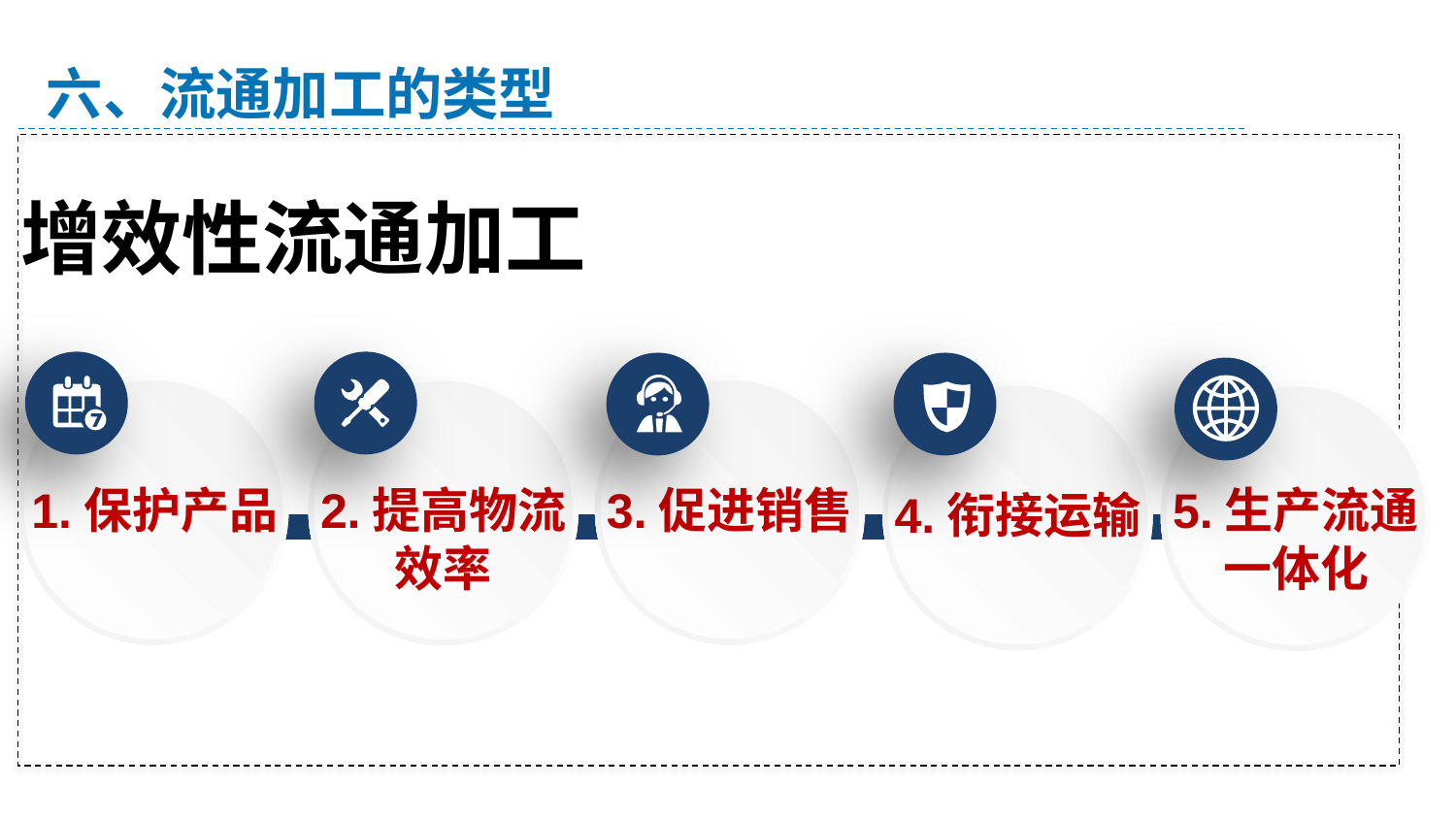

六、流通加工的类型

增效性流通加工

5.生产流通
一体化

1.保护产品

3.促进销售

2.提高物流
效率

4.衔接运输